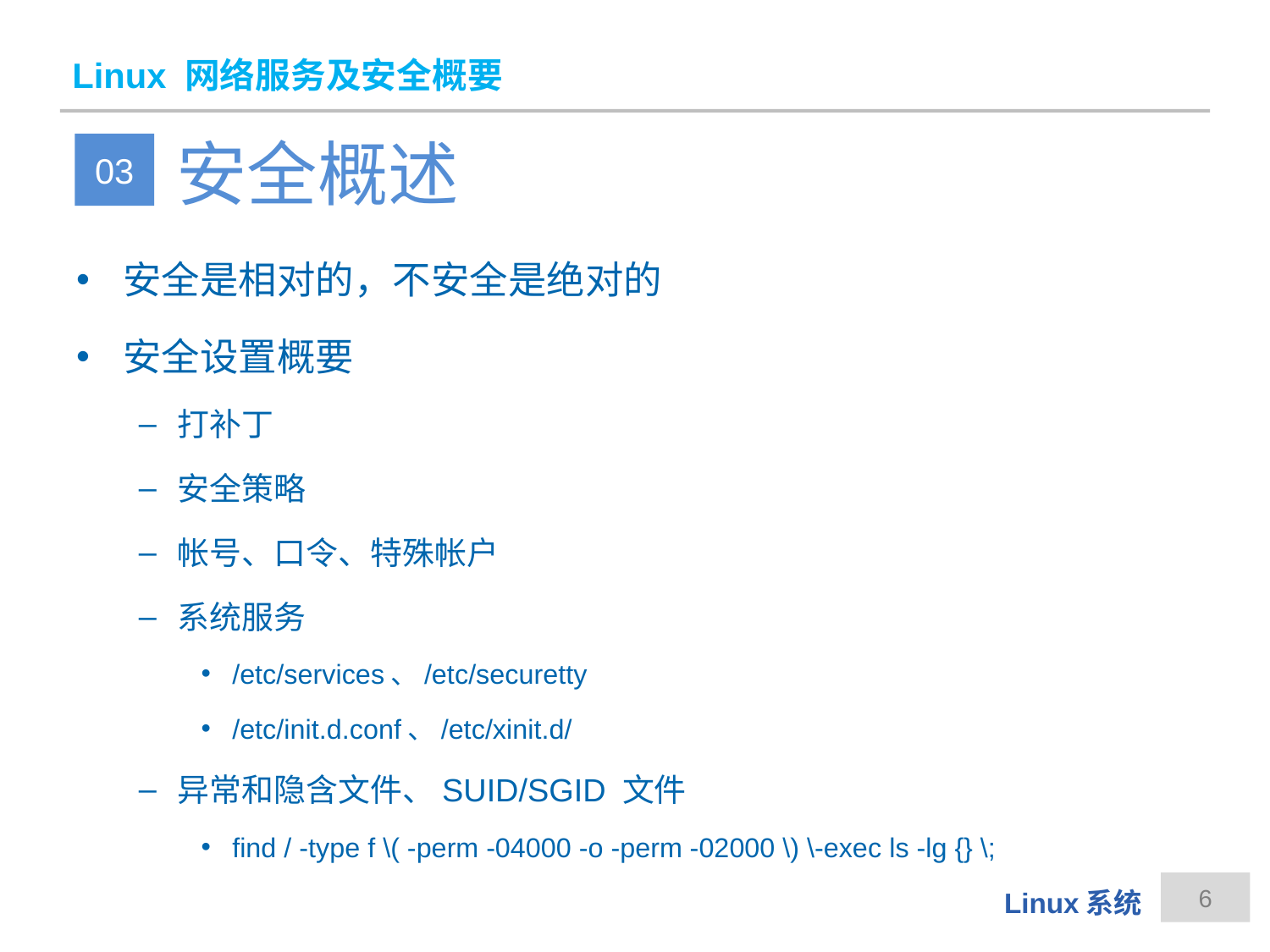

# Linux 网络服务及安全概要
安全概述
03
安全是相对的，不安全是绝对的
安全设置概要
打补丁
安全策略
帐号、口令、特殊帐户
系统服务
/etc/services、/etc/securetty
/etc/init.d.conf、/etc/xinit.d/
异常和隐含文件、SUID/SGID 文件
find / -type f \( -perm -04000 -o -perm -02000 \) \-exec ls -lg {} \;